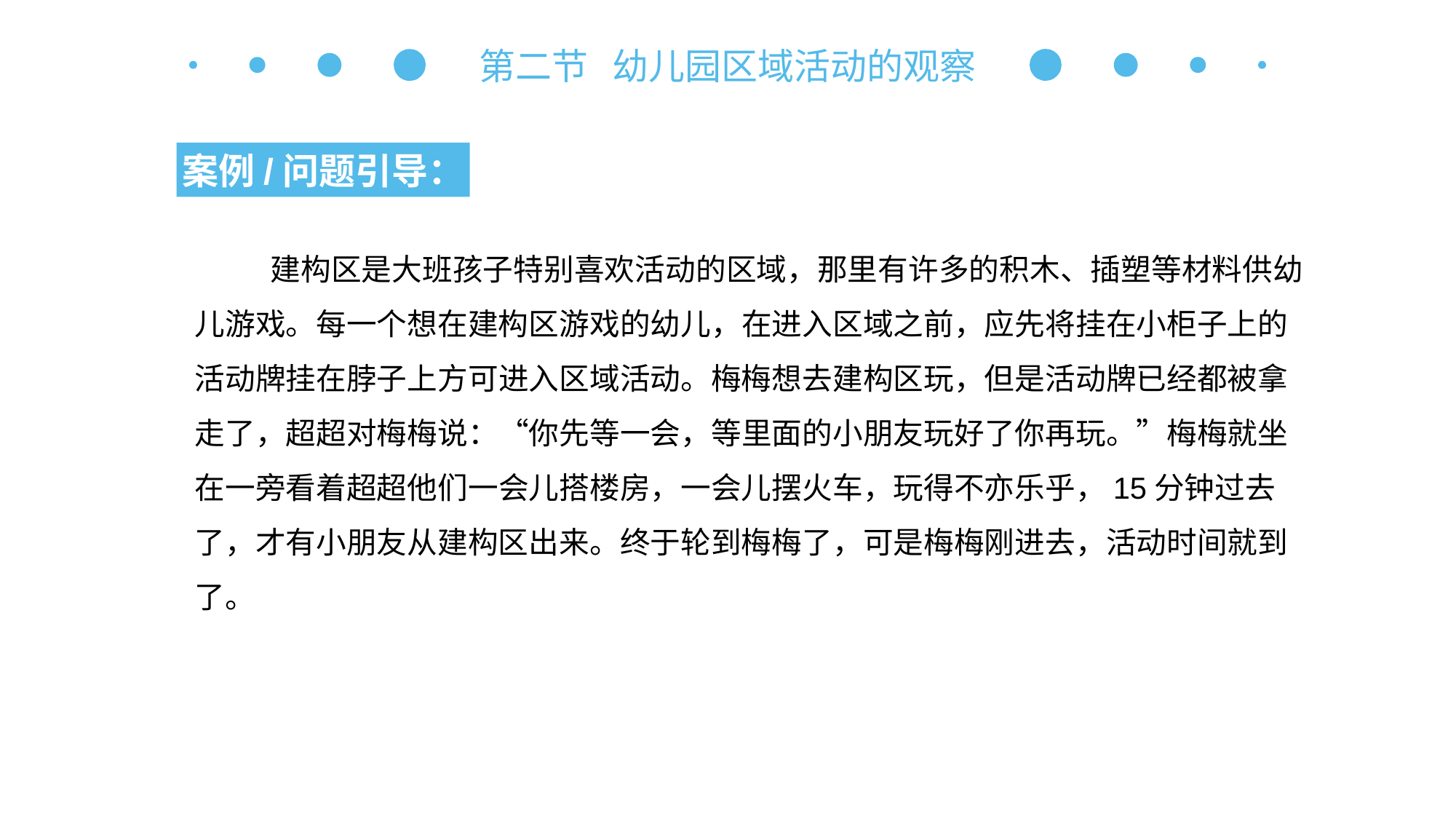

第二节   幼儿园区域活动的观察

案例/问题引导：
建构区是大班孩子特别喜欢活动的区域，那里有许多的积木、插塑等材料供幼儿游戏。每一个想在建构区游戏的幼儿，在进入区域之前，应先将挂在小柜子上的活动牌挂在脖子上方可进入区域活动。梅梅想去建构区玩，但是活动牌已经都被拿走了，超超对梅梅说：“你先等一会，等里面的小朋友玩好了你再玩。”梅梅就坐在一旁看着超超他们一会儿搭楼房，一会儿摆火车，玩得不亦乐乎，15分钟过去了，才有小朋友从建构区出来。终于轮到梅梅了，可是梅梅刚进去，活动时间就到了。